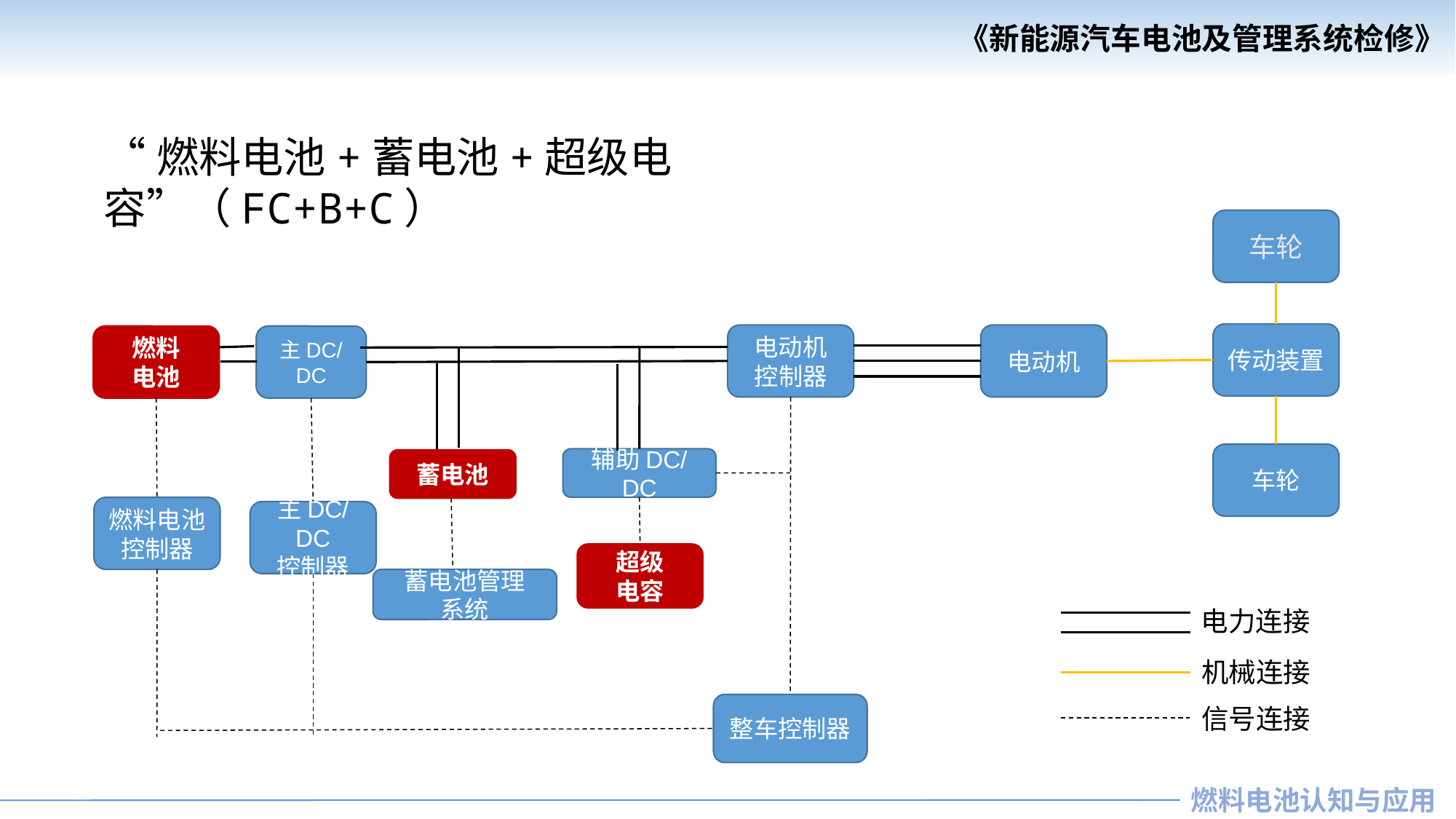

“燃料电池+蓄电池+超级电容”（FC+B+C）

车轮

传动装置
电动机
控制器
电动机
燃料
电池
主DC/DC
车轮
辅助DC/DC
蓄电池
燃料电池控制器
主DC/DC
控制器
超级
电容
蓄电池管理
系统
电力连接
机械连接
整车控制器
信号连接